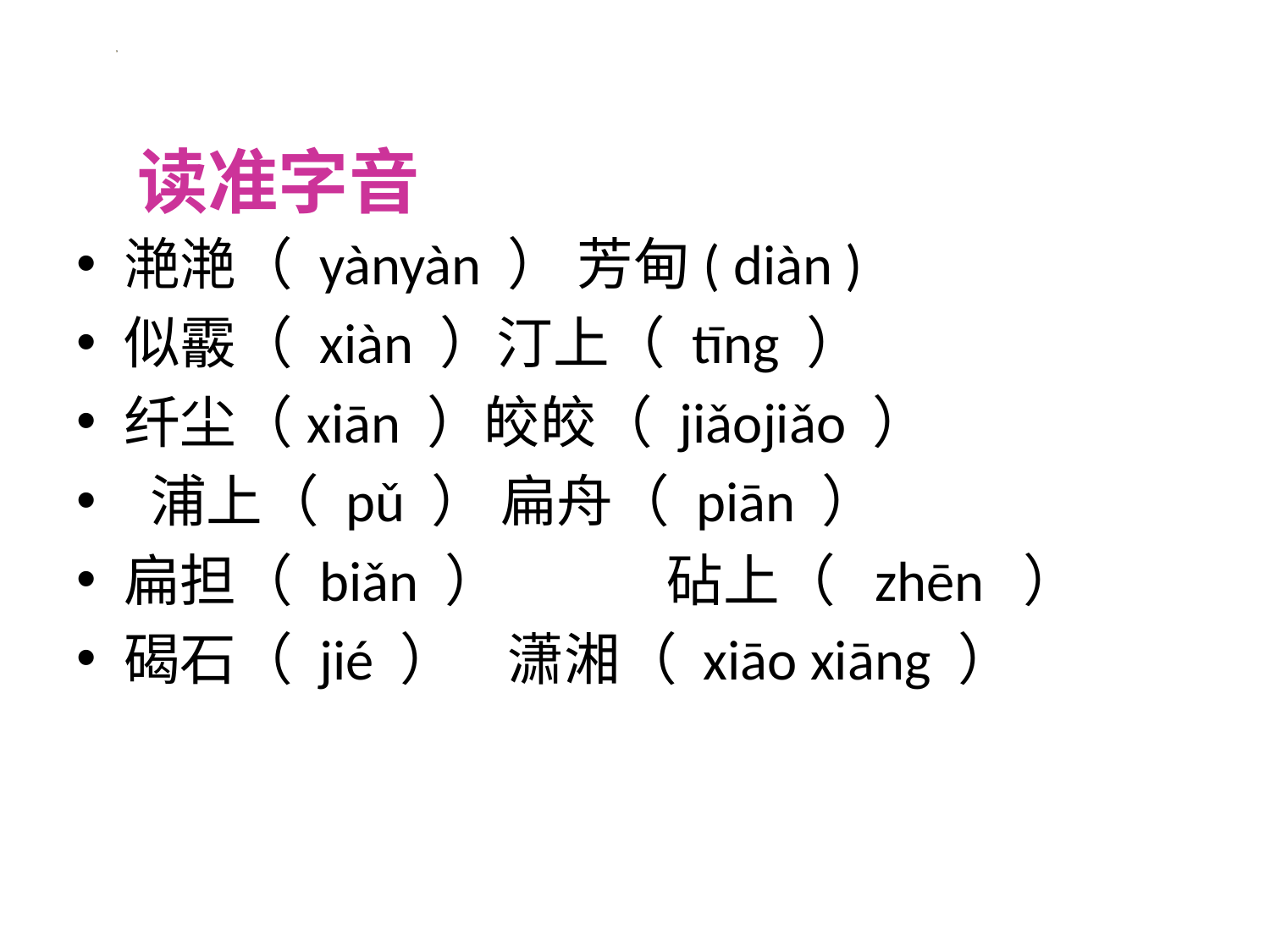

读准字音
滟滟（ yànyàn ） 芳甸( diàn )
似霰（ xiàn ）汀上（ tīng ）
纤尘（xiān ）皎皎（ jiǎojiǎo ）
 浦上（ pǔ ） 扁舟（ piān ）
扁担（ biǎn ）             砧上（  zhēn  ）
碣石（ jié ）    潇湘（ xiāo xiāng ）